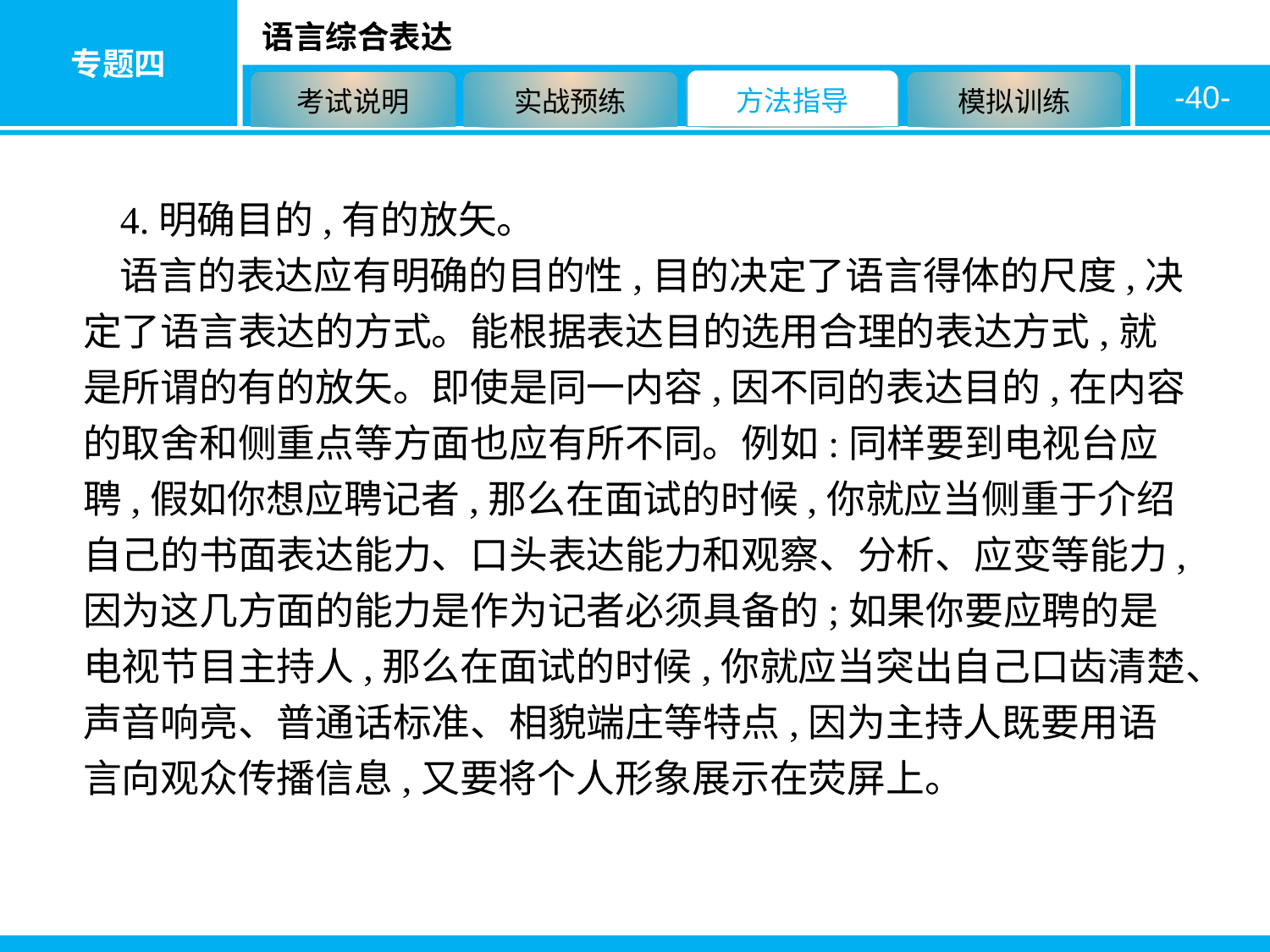

-40-
4.明确目的,有的放矢。
语言的表达应有明确的目的性,目的决定了语言得体的尺度,决定了语言表达的方式。能根据表达目的选用合理的表达方式,就是所谓的有的放矢。即使是同一内容,因不同的表达目的,在内容的取舍和侧重点等方面也应有所不同。例如:同样要到电视台应聘,假如你想应聘记者,那么在面试的时候,你就应当侧重于介绍自己的书面表达能力、口头表达能力和观察、分析、应变等能力,因为这几方面的能力是作为记者必须具备的;如果你要应聘的是电视节目主持人,那么在面试的时候,你就应当突出自己口齿清楚、声音响亮、普通话标准、相貌端庄等特点,因为主持人既要用语言向观众传播信息,又要将个人形象展示在荧屏上。